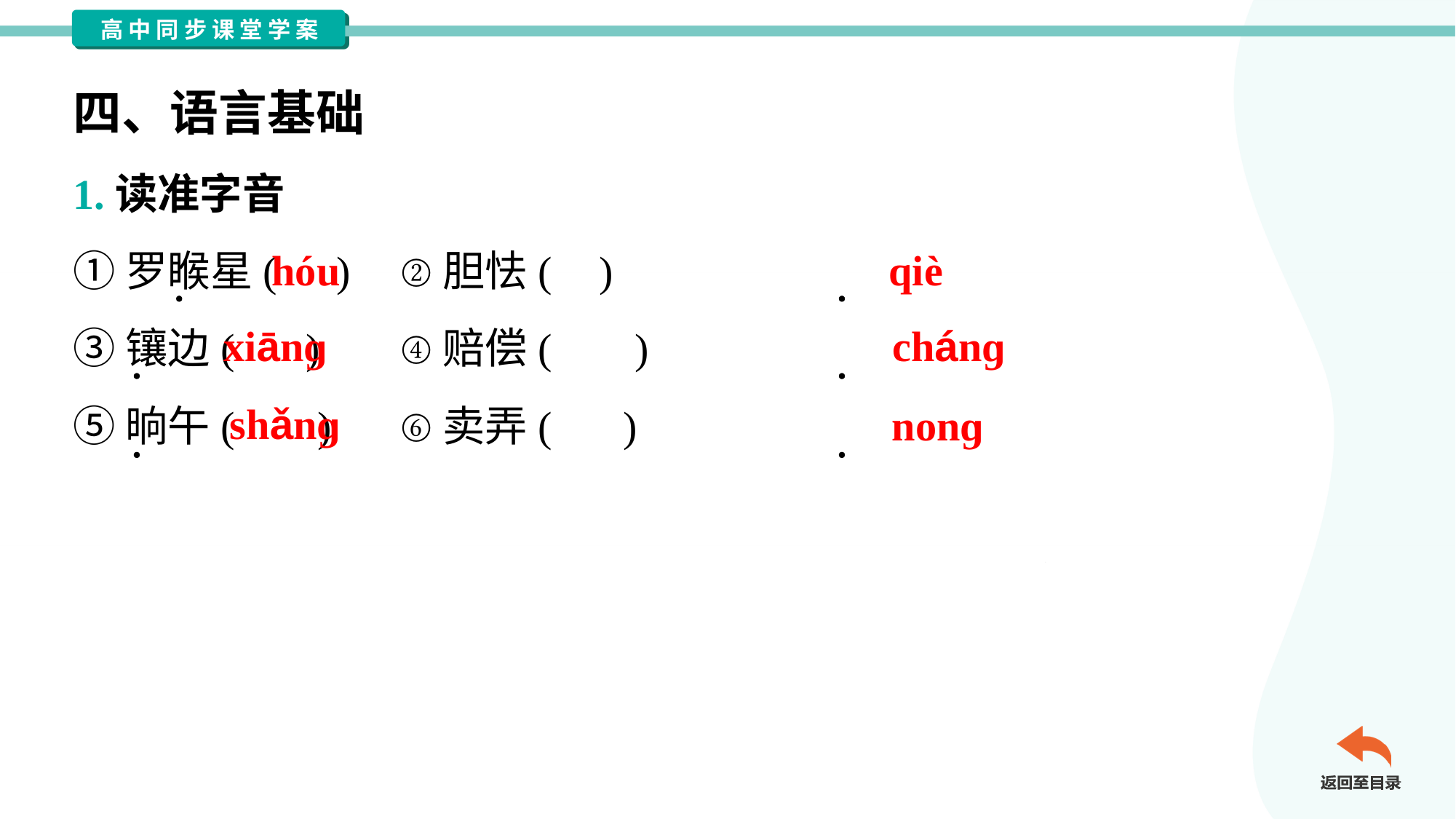

四、语言基础
1.读准字音
①罗睺星(     )	②胆怯(    )
③镶边(      )	④赔偿(       )
⑤晌午(       )	⑥卖弄(      )
hóu
qiè
xiānɡ
chánɡ

shǎnɡ
nonɡ